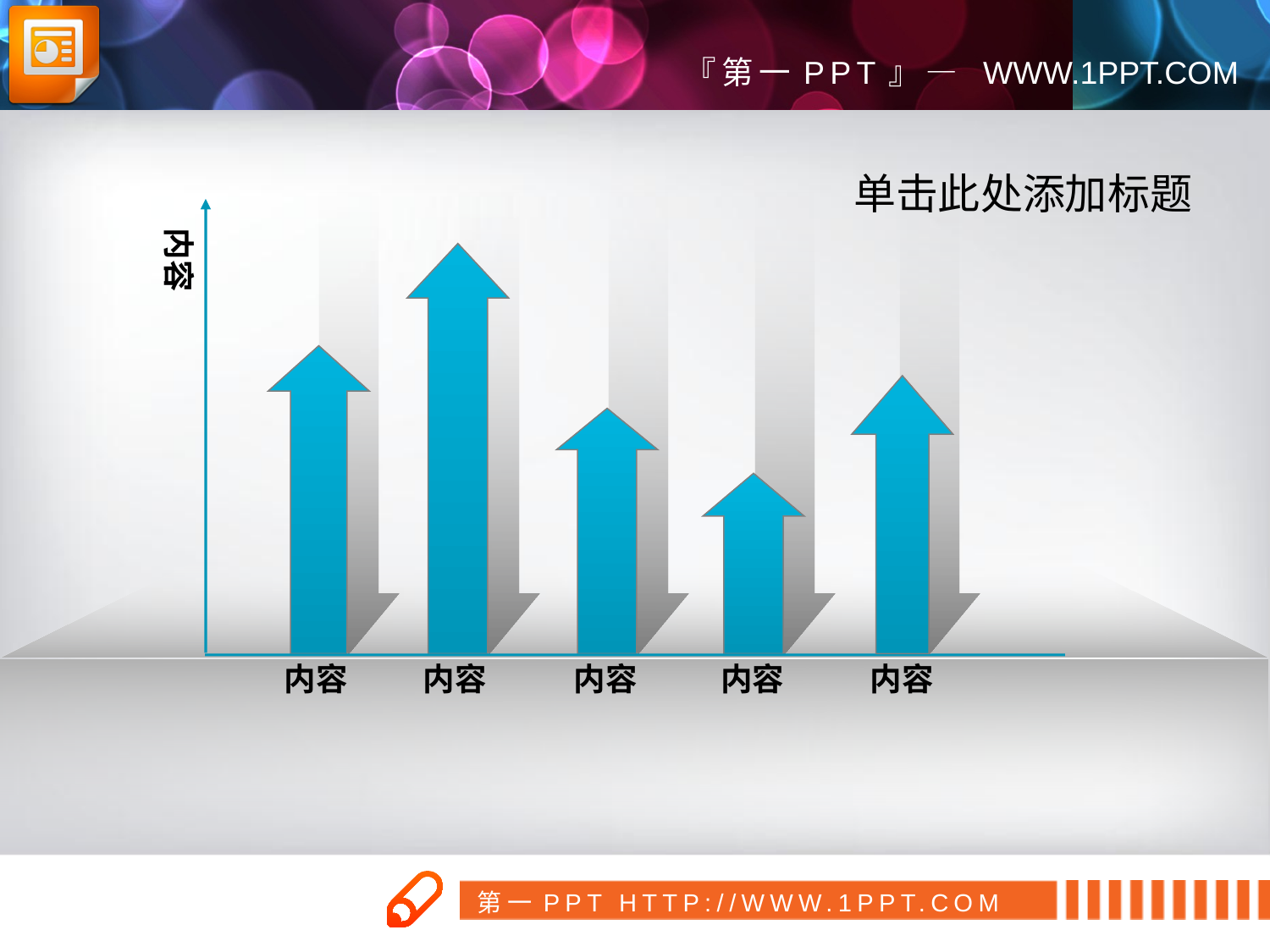

单击此处添加标题

内容

内容
内容
内容
内容
内容